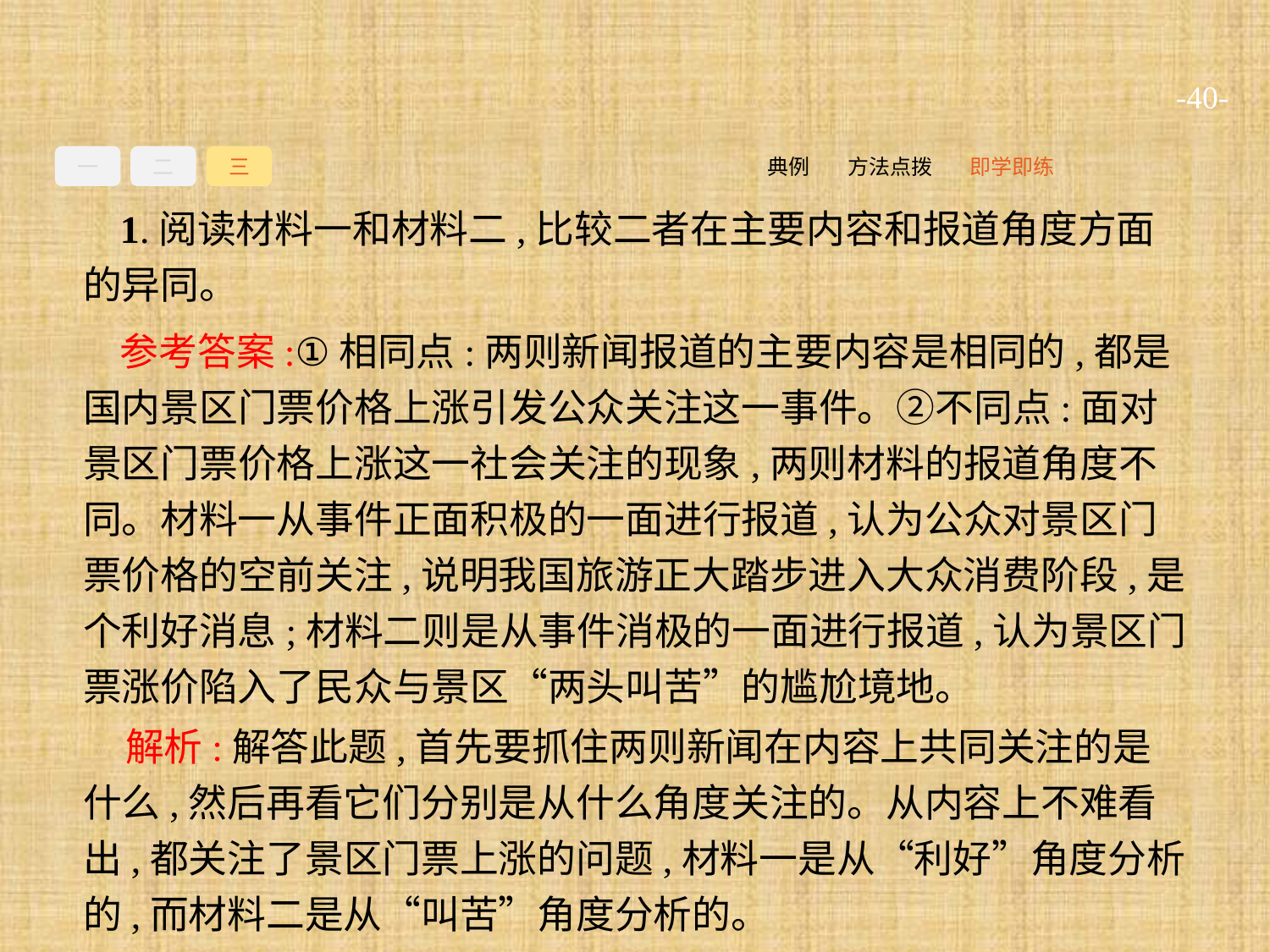

-40-
一
二
三
即学即练
方法点拨
典例
1.阅读材料一和材料二,比较二者在主要内容和报道角度方面的异同。
参考答案:①相同点:两则新闻报道的主要内容是相同的,都是国内景区门票价格上涨引发公众关注这一事件。②不同点:面对景区门票价格上涨这一社会关注的现象,两则材料的报道角度不同。材料一从事件正面积极的一面进行报道,认为公众对景区门票价格的空前关注,说明我国旅游正大踏步进入大众消费阶段,是个利好消息;材料二则是从事件消极的一面进行报道,认为景区门票涨价陷入了民众与景区“两头叫苦”的尴尬境地。
解析:解答此题,首先要抓住两则新闻在内容上共同关注的是什么,然后再看它们分别是从什么角度关注的。从内容上不难看出,都关注了景区门票上涨的问题,材料一是从“利好”角度分析的,而材料二是从“叫苦”角度分析的。